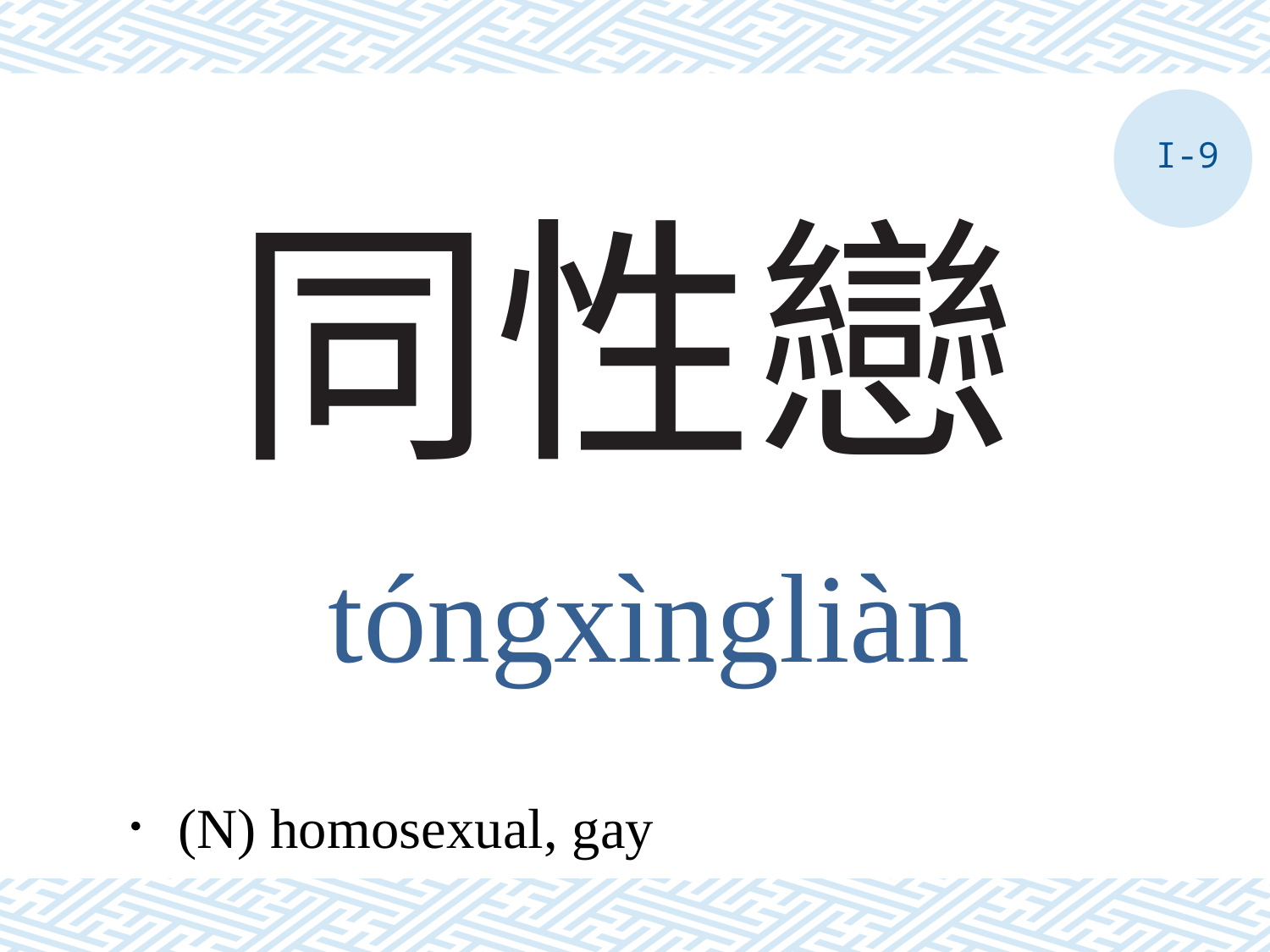

I-9

# 同性戀
tóngxìngliàn
．(N) homosexual, gay